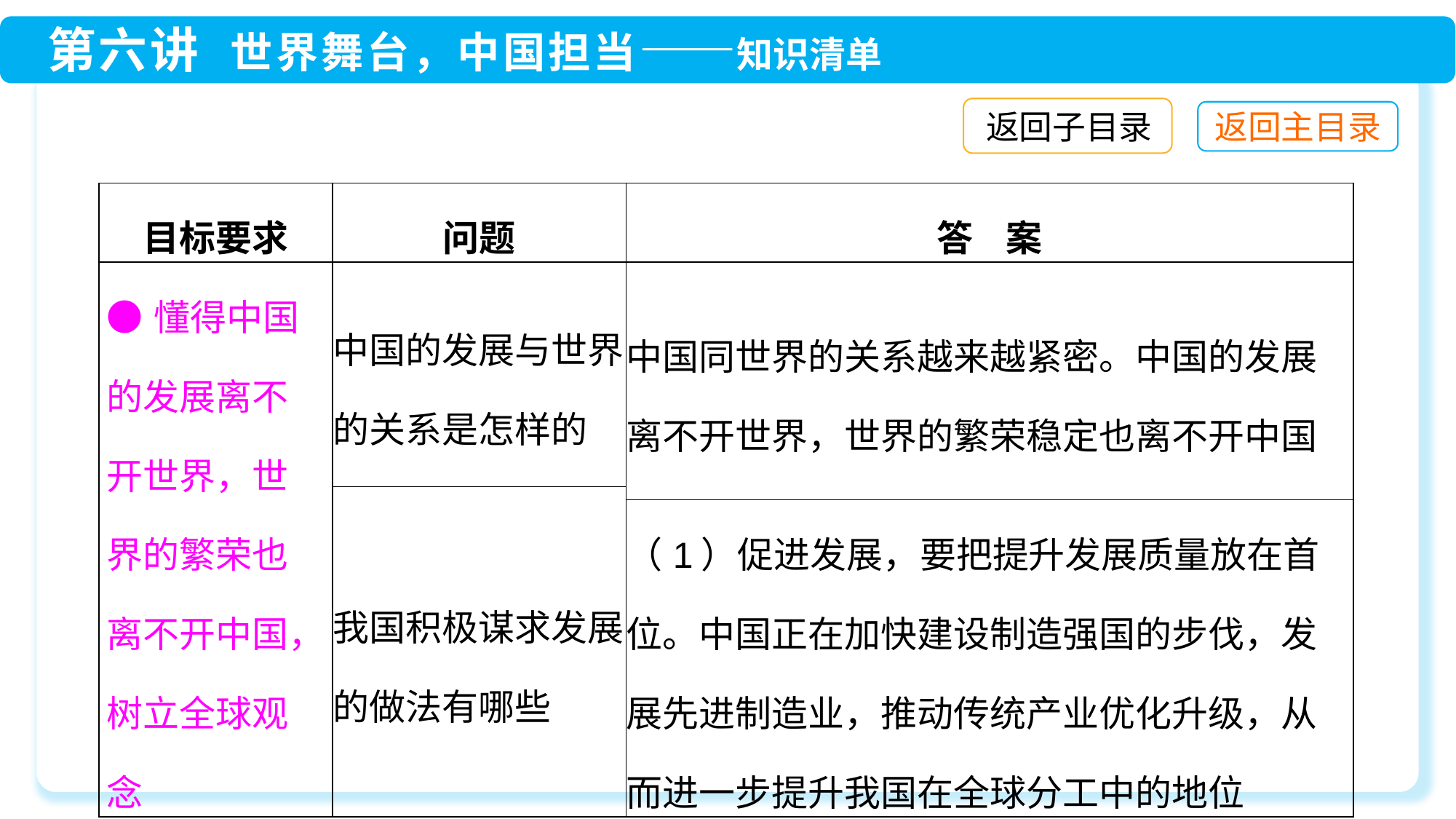

返回子目录
| 目标要求 | 问题 | 答 案 |
| --- | --- | --- |
| ●懂得中国的发展离不开世界，世界的繁荣也离不开中国，树立全球观念 | 中国的发展与世界的关系是怎样的 | 中国同世界的关系越来越紧密。中国的发展离不开世界，世界的繁荣稳定也离不开中国 |
|  | 我国积极谋求发展的做法有哪些 |  |
|  |  | （1）促进发展，要把提升发展质量放在首位。中国正在加快建设制造强国的步伐，发展先进制造业，推动传统产业优化升级，从而进一步提升我国在全球分工中的地位 |